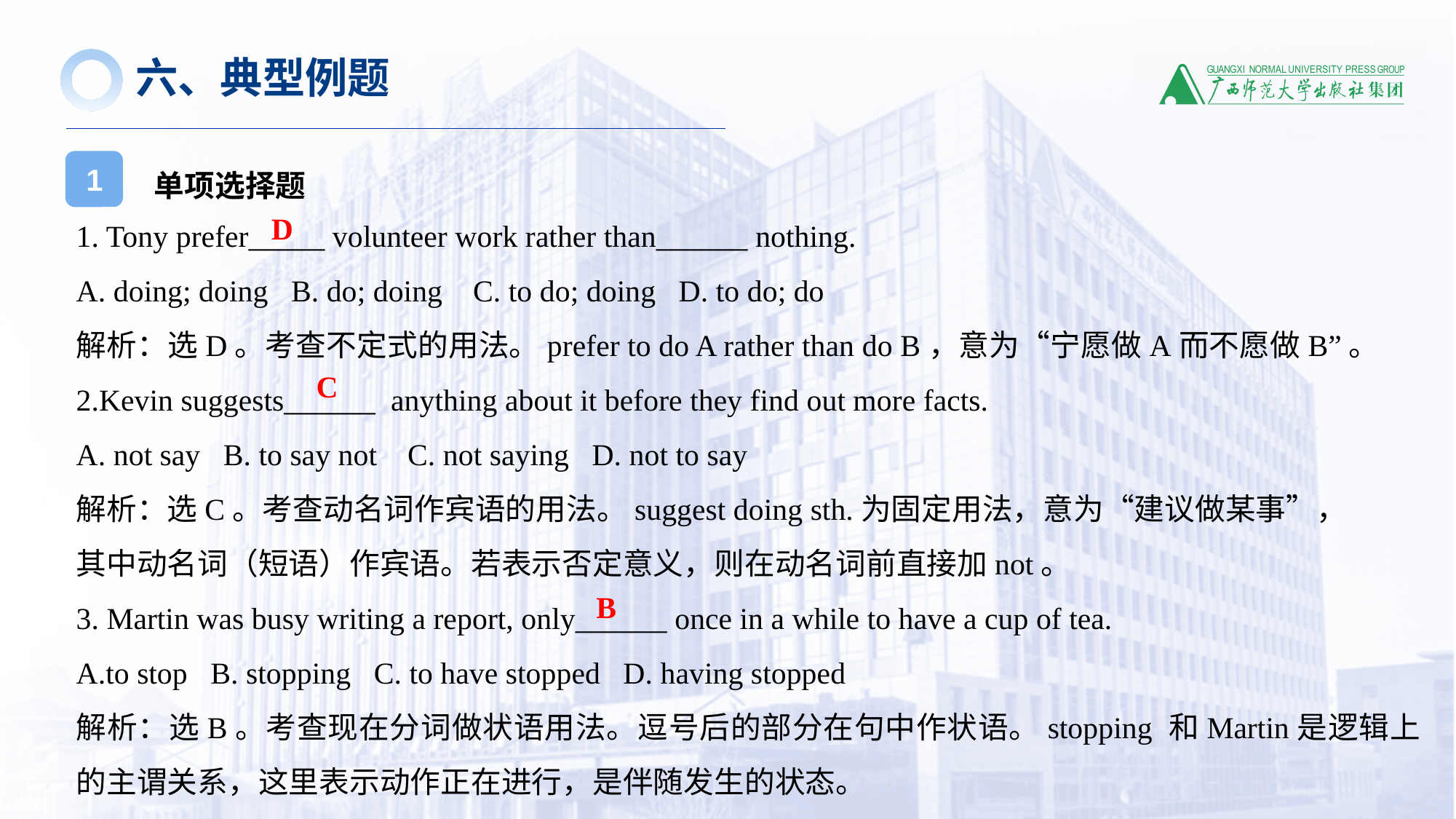

六、典型例题

单项选择题

1
1. Tony prefer_____ volunteer work rather than______ nothing.
A. doing; doing   B. do; doing    C. to do; doing   D. to do; do
解析：选D。考查不定式的用法。prefer to do A rather than do B，意为“宁愿做A而不愿做B”。
2.Kevin suggests______  anything about it before they find out more facts.
A. not say   B. to say not    C. not saying   D. not to say
解析：选C。考查动名词作宾语的用法。suggest doing sth.为固定用法，意为“建议做某事”，
其中动名词（短语）作宾语。若表示否定意义，则在动名词前直接加not。
3. Martin was busy writing a report, only______ once in a while to have a cup of tea.
A.to stop   B. stopping   C. to have stopped   D. having stopped
解析：选B。考查现在分词做状语用法。逗号后的部分在句中作状语。stopping 和Martin是逻辑上的主谓关系，这里表示动作正在进行，是伴随发生的状态。
D
C
B